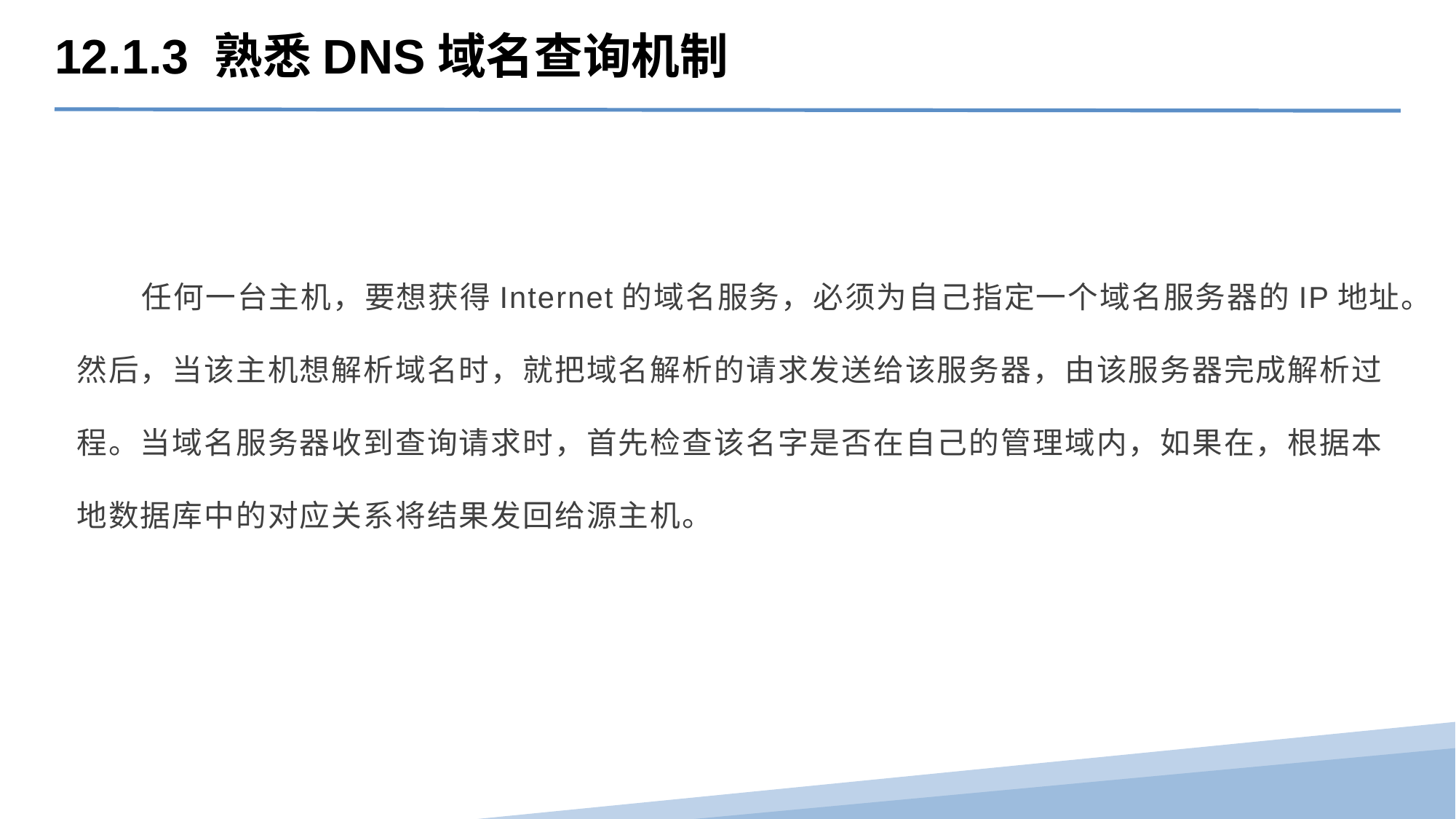

12.1.3 熟悉DNS域名查询机制
       任何一台主机，要想获得Internet的域名服务，必须为自己指定一个域名服务器的IP地址。然后，当该主机想解析域名时，就把域名解析的请求发送给该服务器，由该服务器完成解析过程。当域名服务器收到查询请求时，首先检查该名字是否在自己的管理域内，如果在，根据本地数据库中的对应关系将结果发回给源主机。